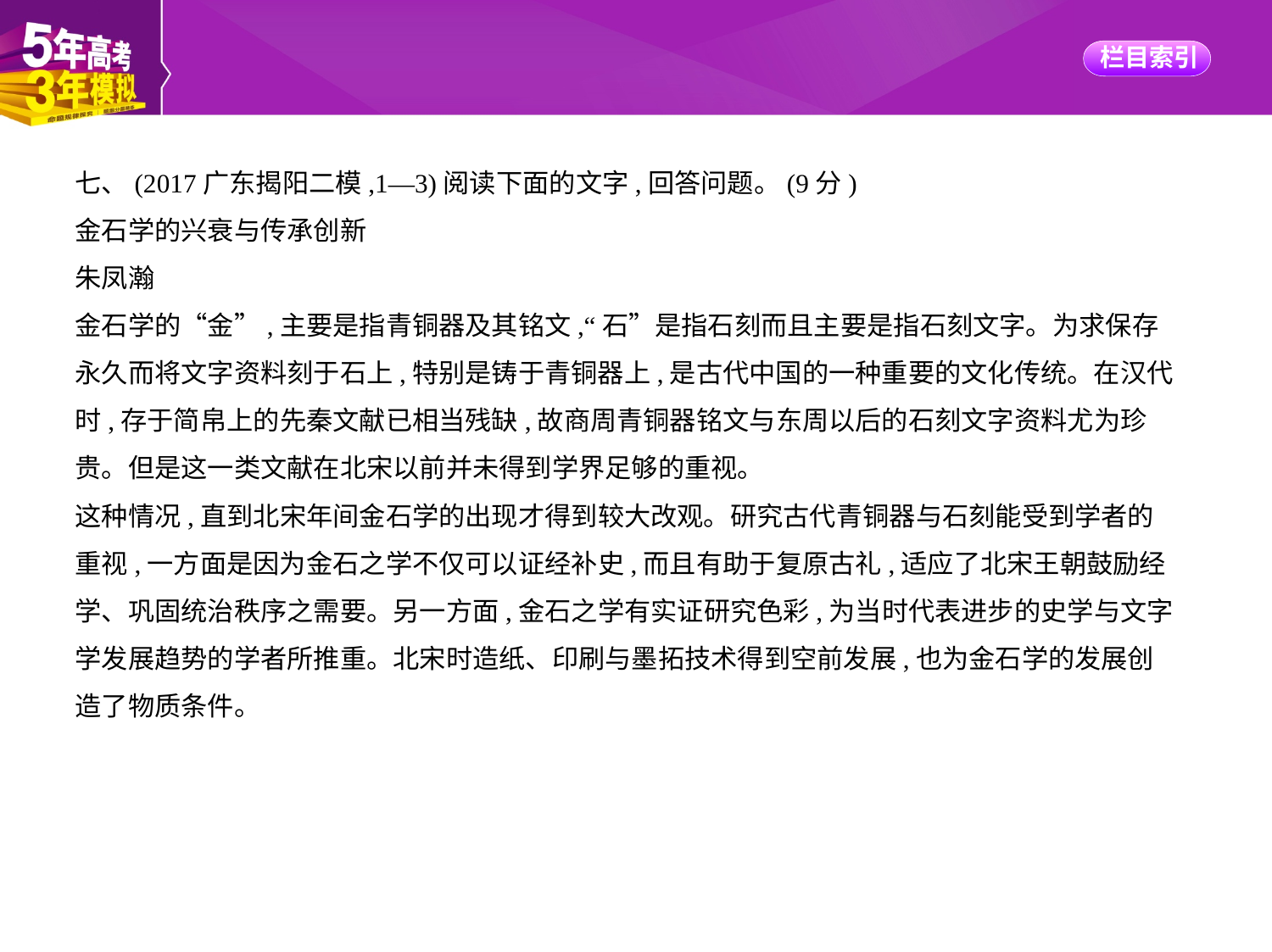

七、(2017广东揭阳二模,1—3)阅读下面的文字,回答问题。(9分)
金石学的兴衰与传承创新
朱凤瀚
金石学的“金”,主要是指青铜器及其铭文,“石”是指石刻而且主要是指石刻文字。为求保存
永久而将文字资料刻于石上,特别是铸于青铜器上,是古代中国的一种重要的文化传统。在汉代
时,存于简帛上的先秦文献已相当残缺,故商周青铜器铭文与东周以后的石刻文字资料尤为珍
贵。但是这一类文献在北宋以前并未得到学界足够的重视。
这种情况,直到北宋年间金石学的出现才得到较大改观。研究古代青铜器与石刻能受到学者的
重视,一方面是因为金石之学不仅可以证经补史,而且有助于复原古礼,适应了北宋王朝鼓励经
学、巩固统治秩序之需要。另一方面,金石之学有实证研究色彩,为当时代表进步的史学与文字
学发展趋势的学者所推重。北宋时造纸、印刷与墨拓技术得到空前发展,也为金石学的发展创
造了物质条件。